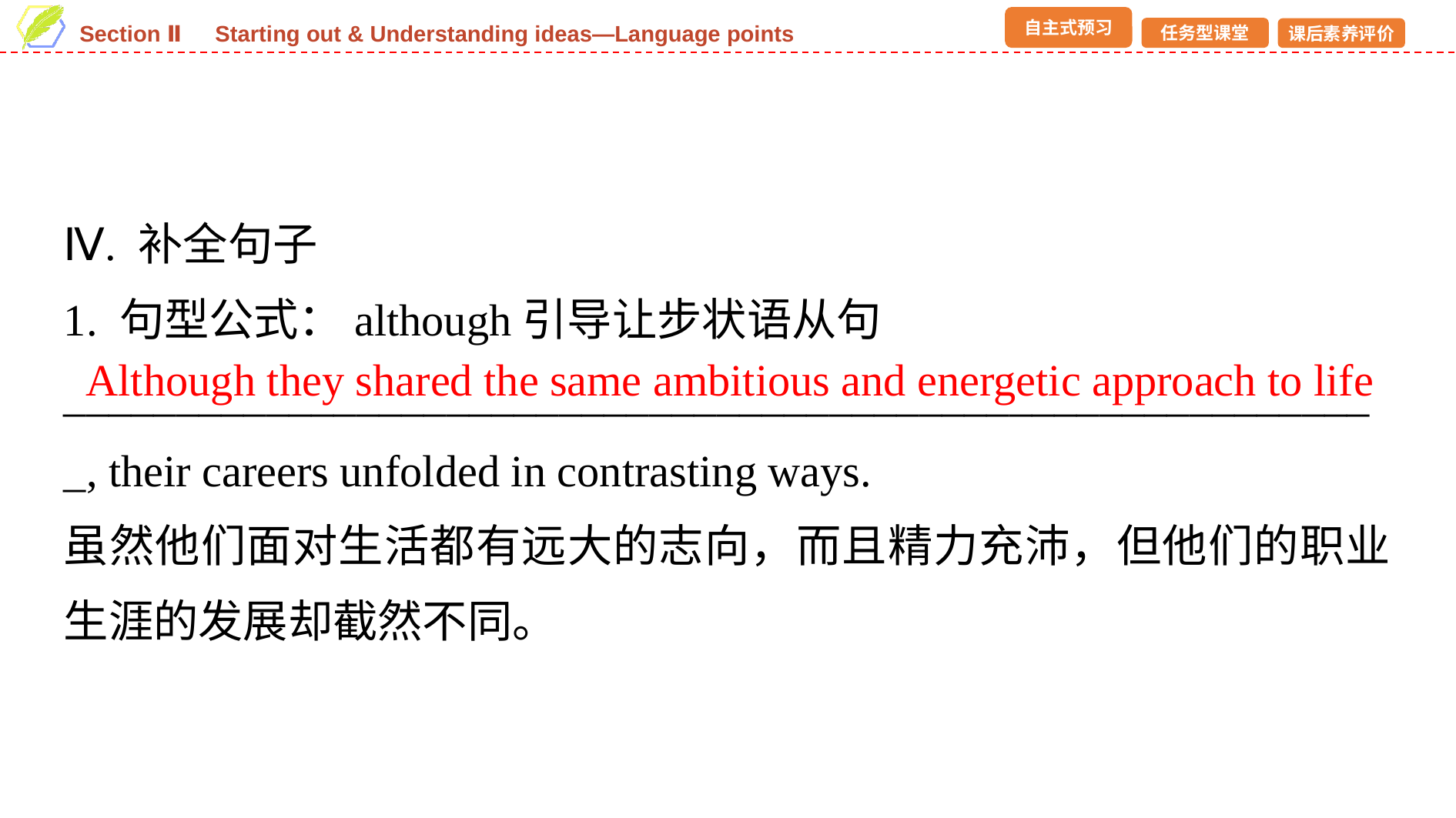

Ⅳ. 补全句子
1. 句型公式：although引导让步状语从句
___________________________________________________________, their careers unfolded in contrasting ways.
虽然他们面对生活都有远大的志向，而且精力充沛，但他们的职业生涯的发展却截然不同。
Although they shared the same ambitious and energetic approach to life